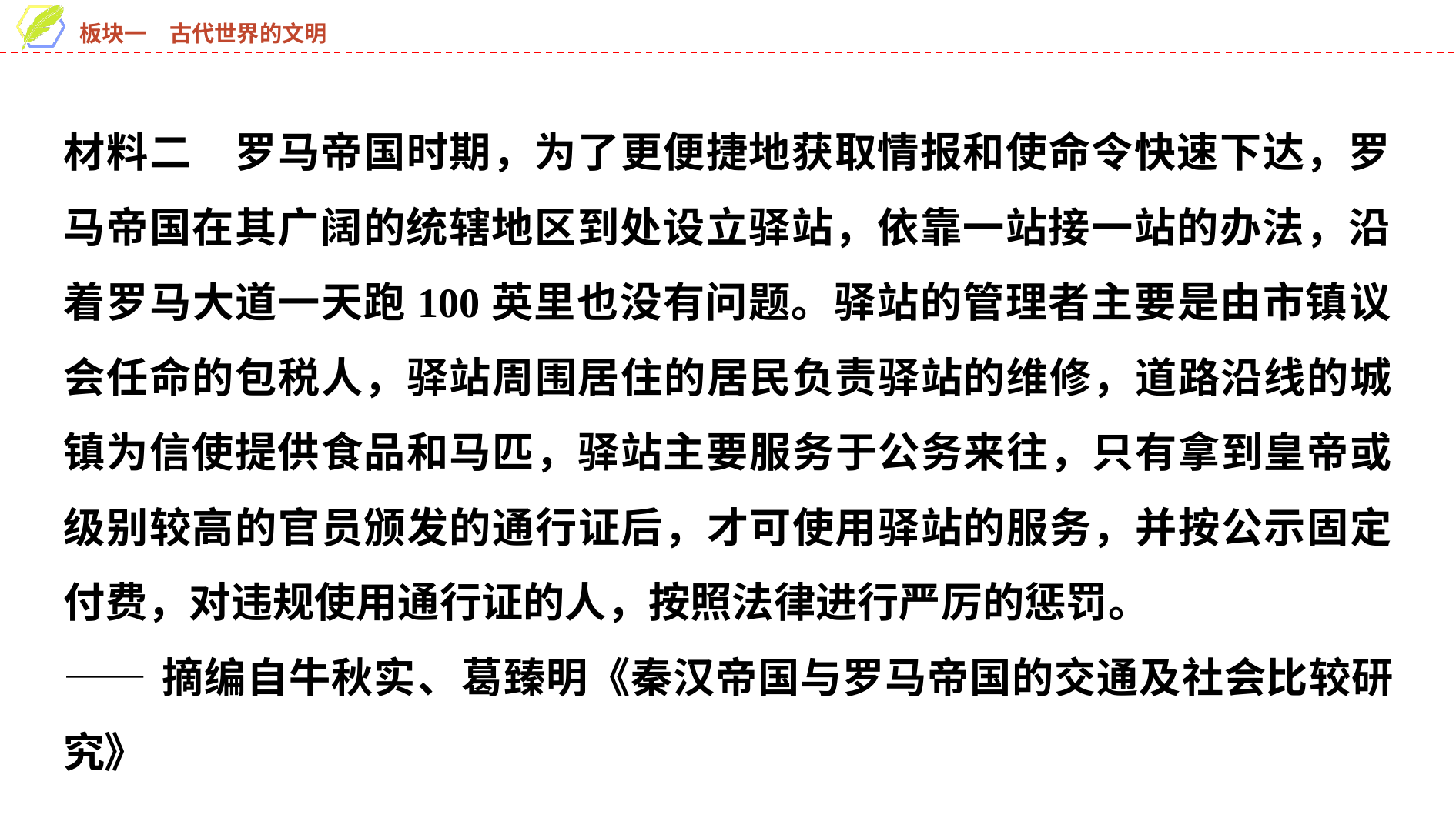

材料二　罗马帝国时期，为了更便捷地获取情报和使命令快速下达，罗马帝国在其广阔的统辖地区到处设立驿站，依靠一站接一站的办法，沿着罗马大道一天跑100英里也没有问题。驿站的管理者主要是由市镇议会任命的包税人，驿站周围居住的居民负责驿站的维修，道路沿线的城镇为信使提供食品和马匹，驿站主要服务于公务来往，只有拿到皇帝或级别较高的官员颁发的通行证后，才可使用驿站的服务，并按公示固定付费，对违规使用通行证的人，按照法律进行严厉的惩罚。
——摘编自牛秋实、葛臻明《秦汉帝国与罗马帝国的交通及社会比较研究》